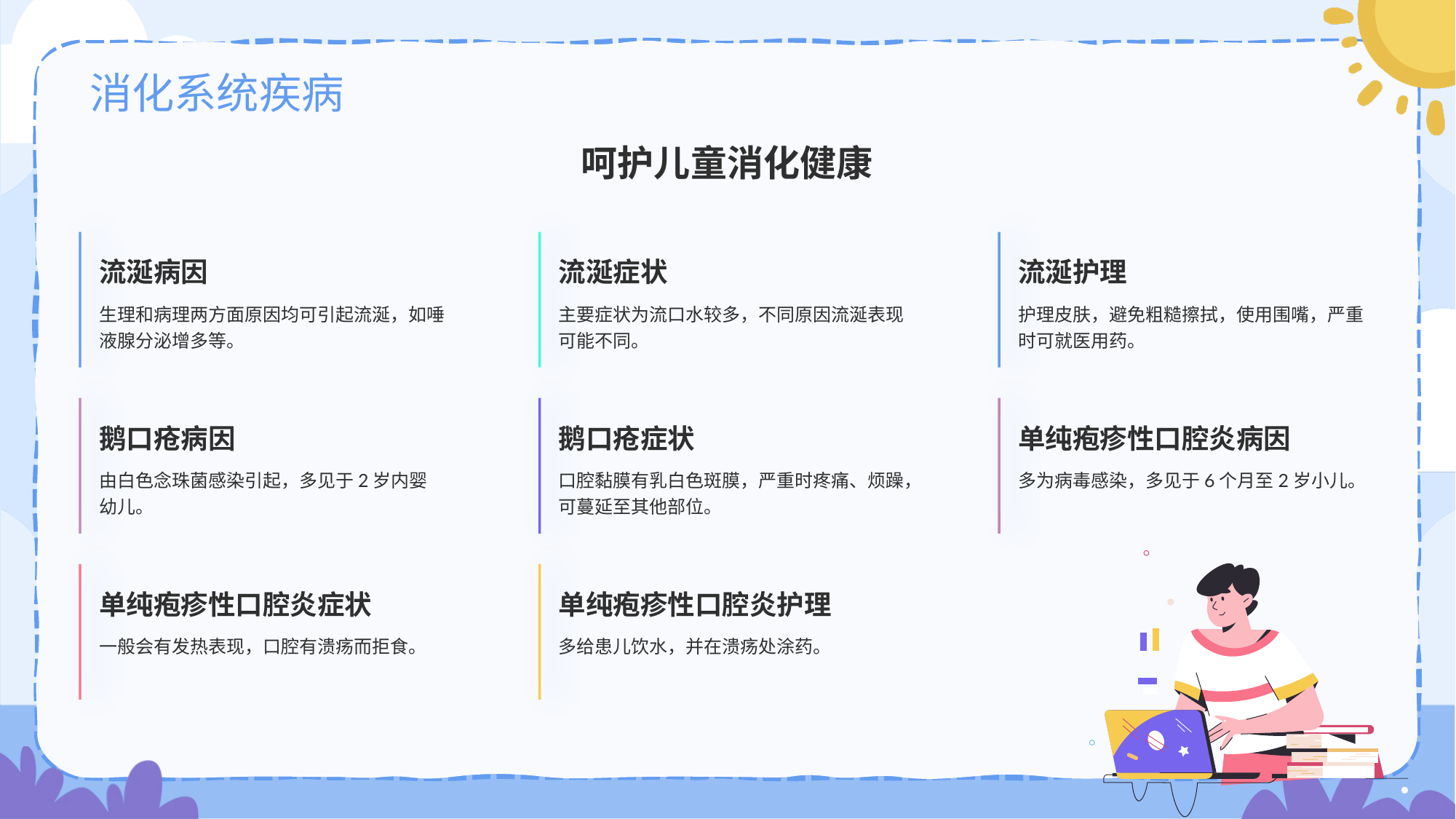

# 消化系统疾病
呵护儿童消化健康
流涎病因

生理和病理两方面原因均可引起流涎，如唾液腺分泌增多等。
流涎症状

主要症状为流口水较多，不同原因流涎表现可能不同。
流涎护理

护理皮肤，避免粗糙擦拭，使用围嘴，严重时可就医用药。
鹅口疮病因

由白色念珠菌感染引起，多见于2岁内婴幼儿。
鹅口疮症状

口腔黏膜有乳白色斑膜，严重时疼痛、烦躁，可蔓延至其他部位。
单纯疱疹性口腔炎病因

多为病毒感染，多见于6个月至2岁小儿。
单纯疱疹性口腔炎症状

一般会有发热表现，口腔有溃疡而拒食。
单纯疱疹性口腔炎护理

多给患儿饮水，并在溃疡处涂药。